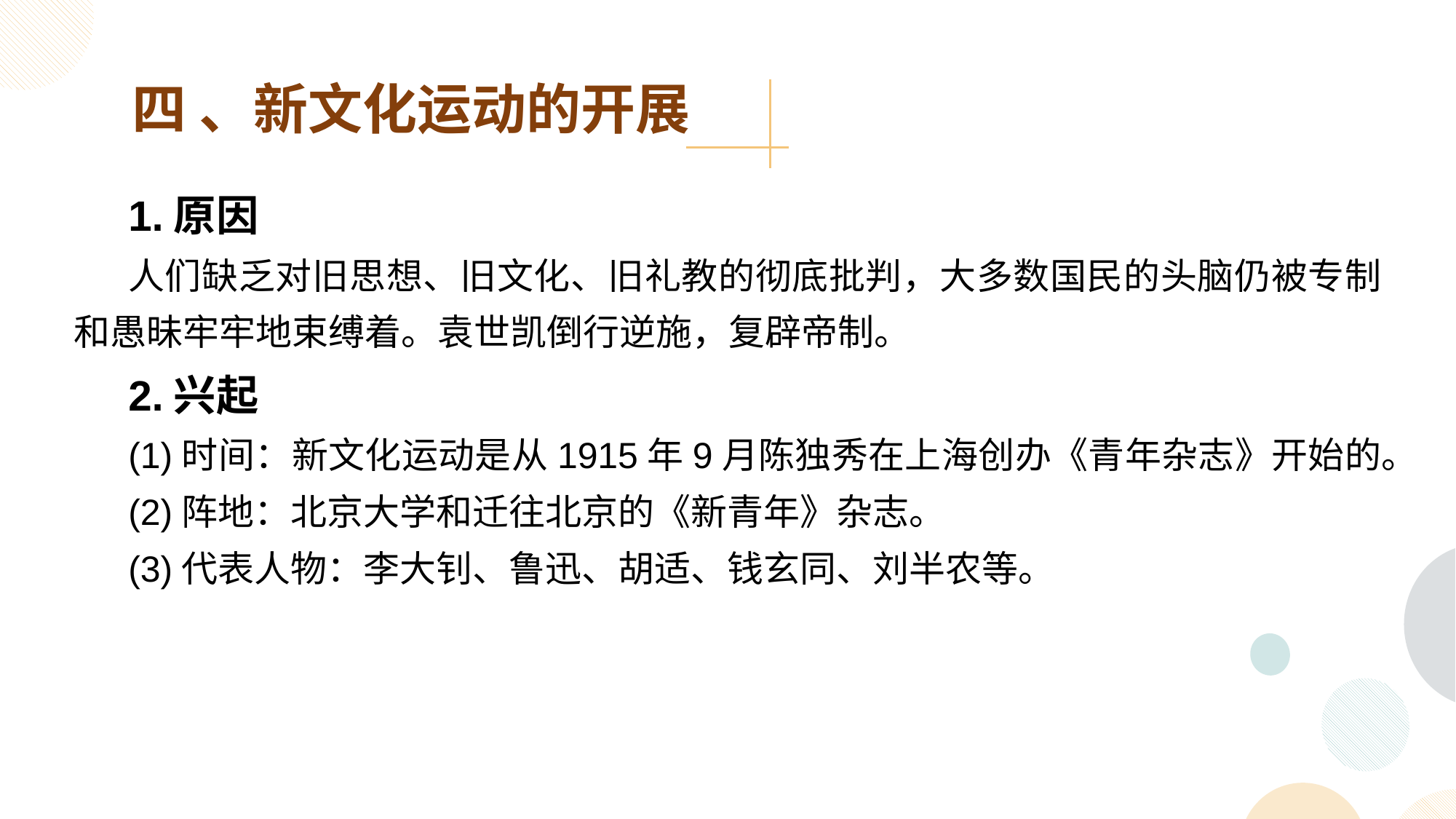

四 、新文化运动的开展
1.原因
人们缺乏对旧思想、旧文化、旧礼教的彻底批判，大多数国民的头脑仍被专制和愚昧牢牢地束缚着。袁世凯倒行逆施，复辟帝制。
2.兴起
(1)时间：新文化运动是从1915年9月陈独秀在上海创办《青年杂志》开始的。
(2)阵地：北京大学和迁往北京的《新青年》杂志。
(3)代表人物：李大钊、鲁迅、胡适、钱玄同、刘半农等。